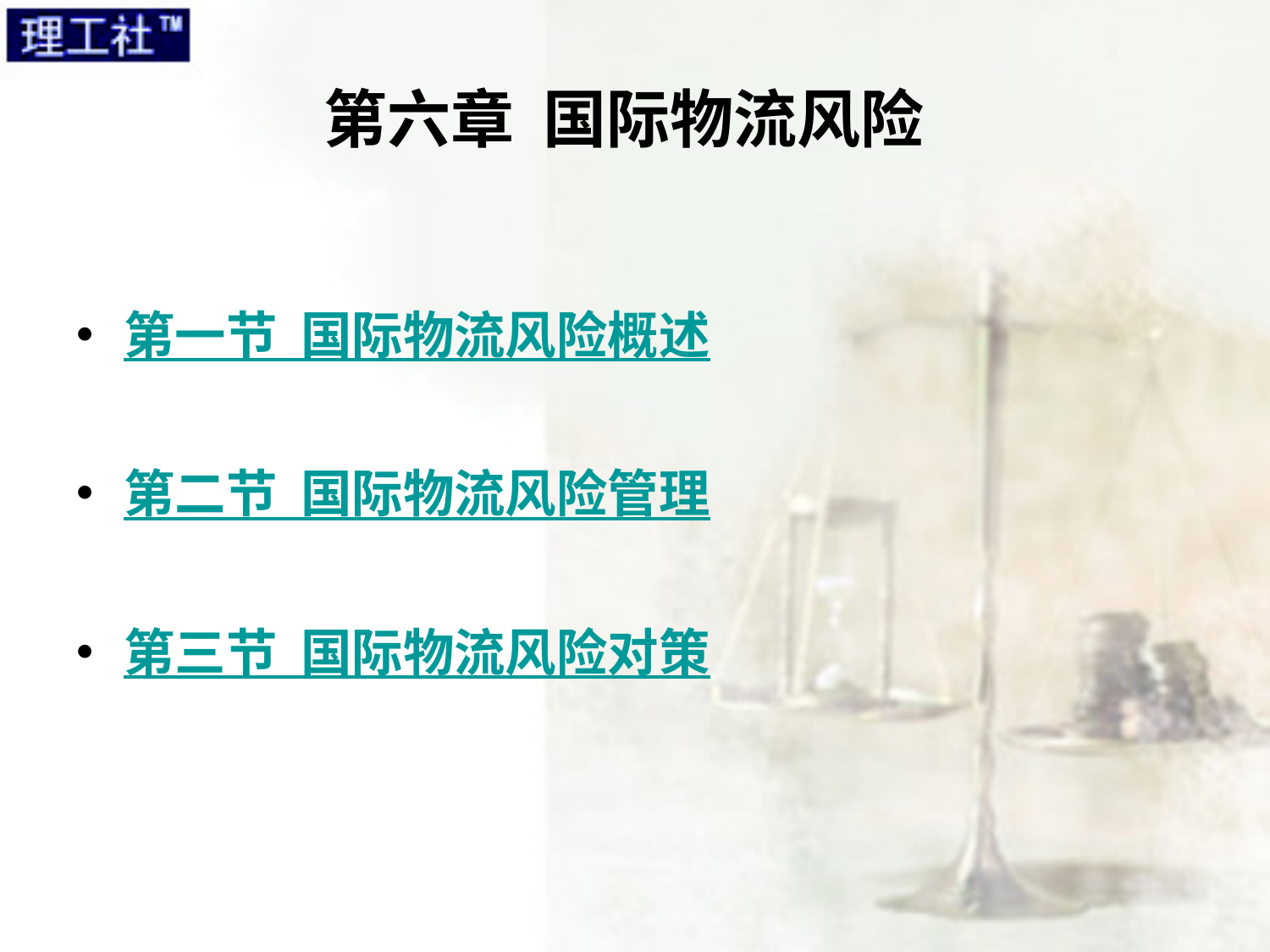

# 第六章  国际物流风险
第一节  国际物流风险概述
第二节  国际物流风险管理
第三节  国际物流风险对策